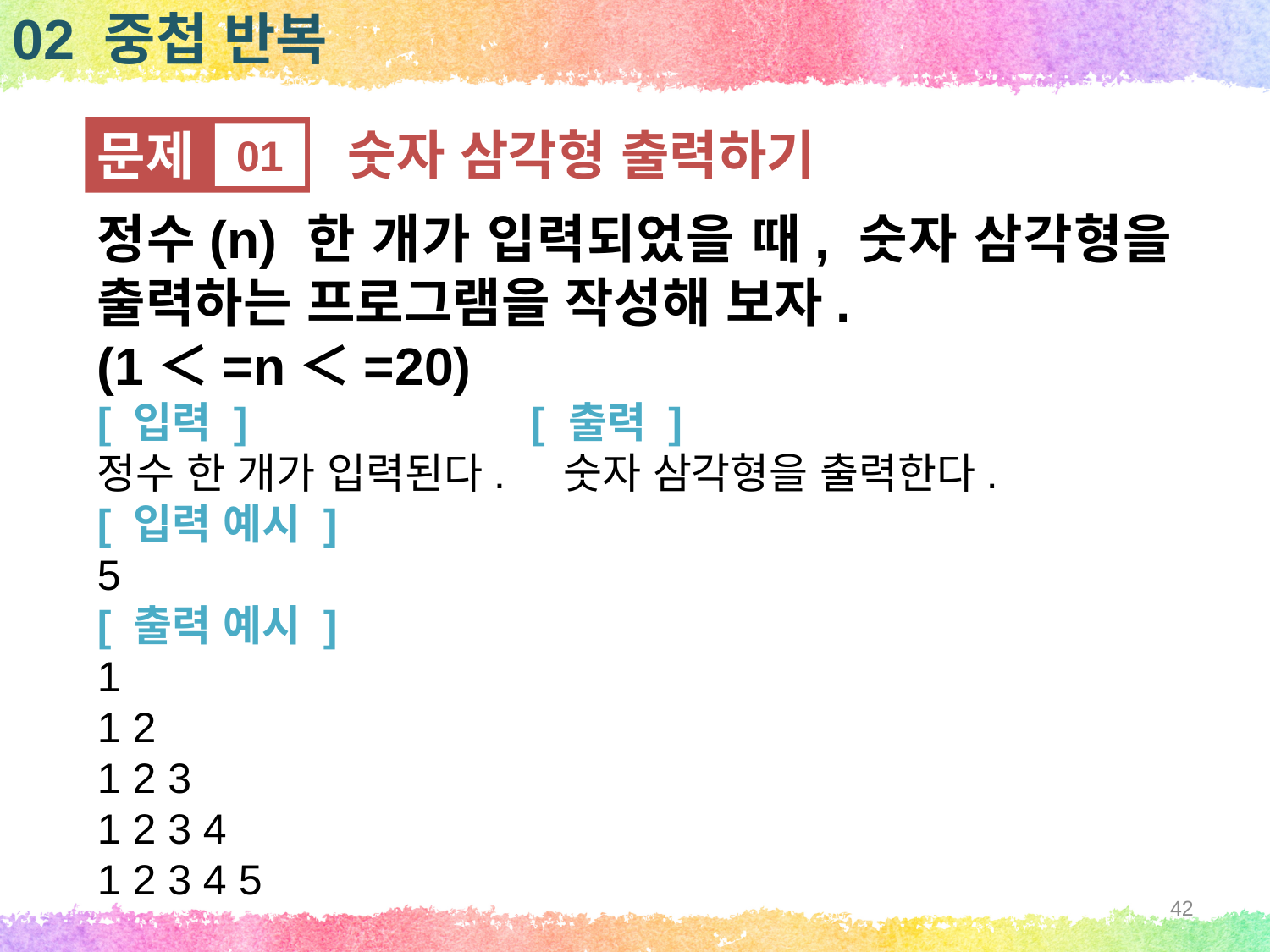

02 중첩 반복
문제
01
숫자 삼각형 출력하기
정수(n) 한 개가 입력되었을 때, 숫자 삼각형을 출력하는 프로그램을 작성해 보자.
(1＜=n＜=20)
[ 입력 ]                        [ 출력 ]
정수 한 개가 입력된다.    숫자 삼각형을 출력한다.
[ 입력 예시 ]
5
[ 출력 예시 ]
1
1 2
1 2 3
1 2 3 4
1 2 3 4 5
42